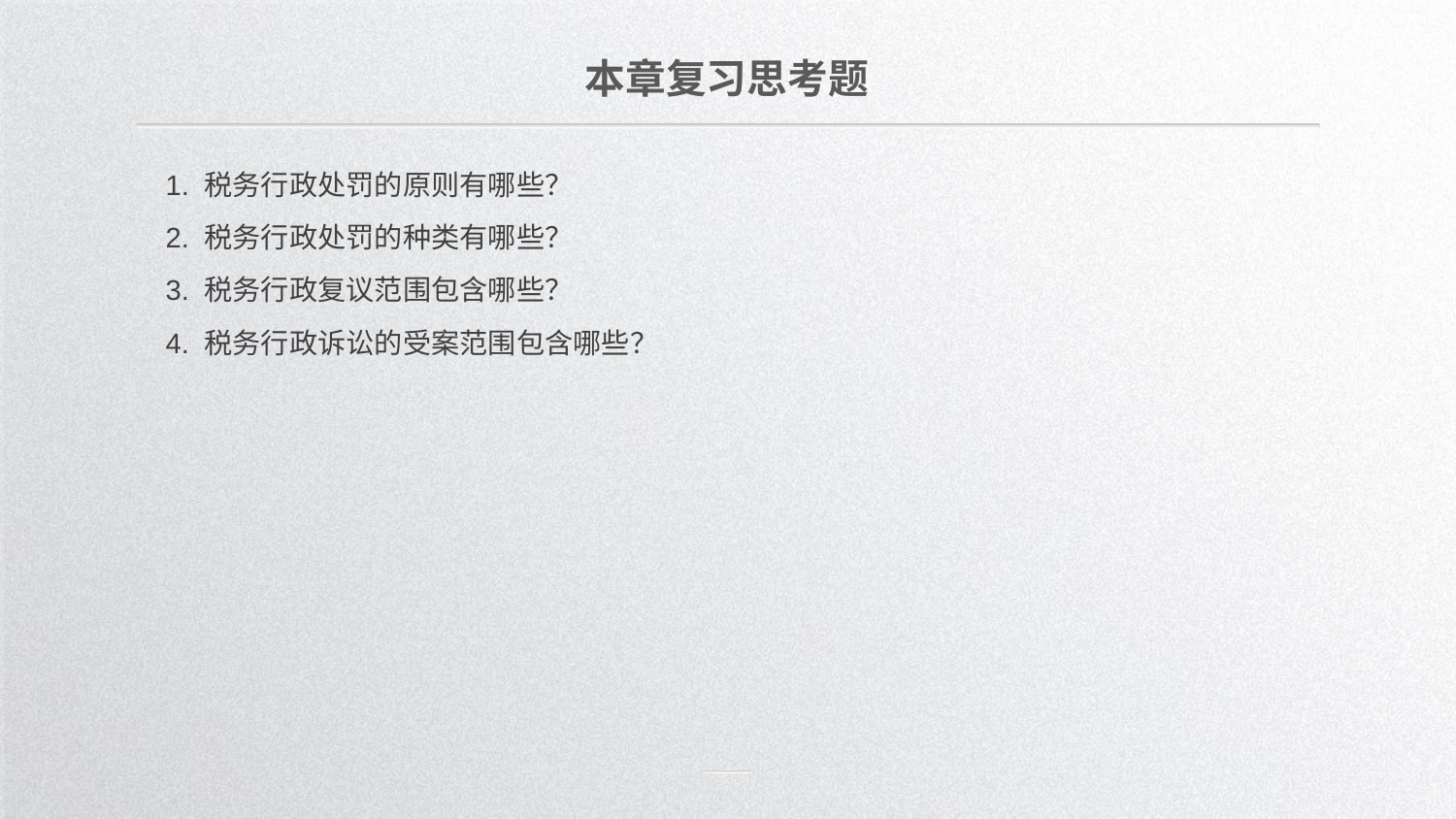

本章复习思考题
1. 税务行政处罚的原则有哪些？
2. 税务行政处罚的种类有哪些？
3. 税务行政复议范围包含哪些？
4. 税务行政诉讼的受案范围包含哪些？